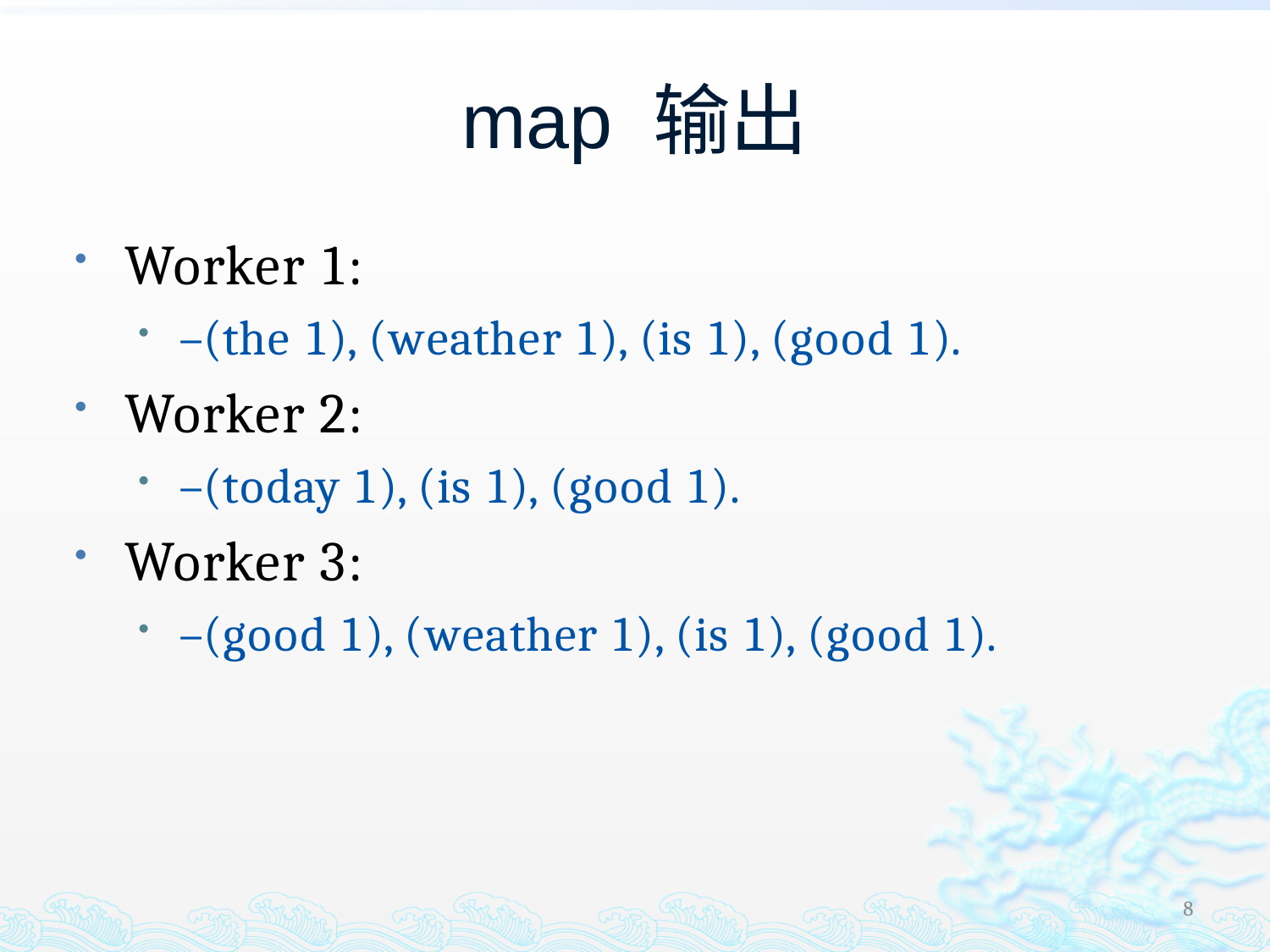

# map 输出
Worker 1:
–(the 1), (weather 1), (is 1), (good 1).
Worker 2:
–(today 1), (is 1), (good 1).
Worker 3:
–(good 1), (weather 1), (is 1), (good 1).
8